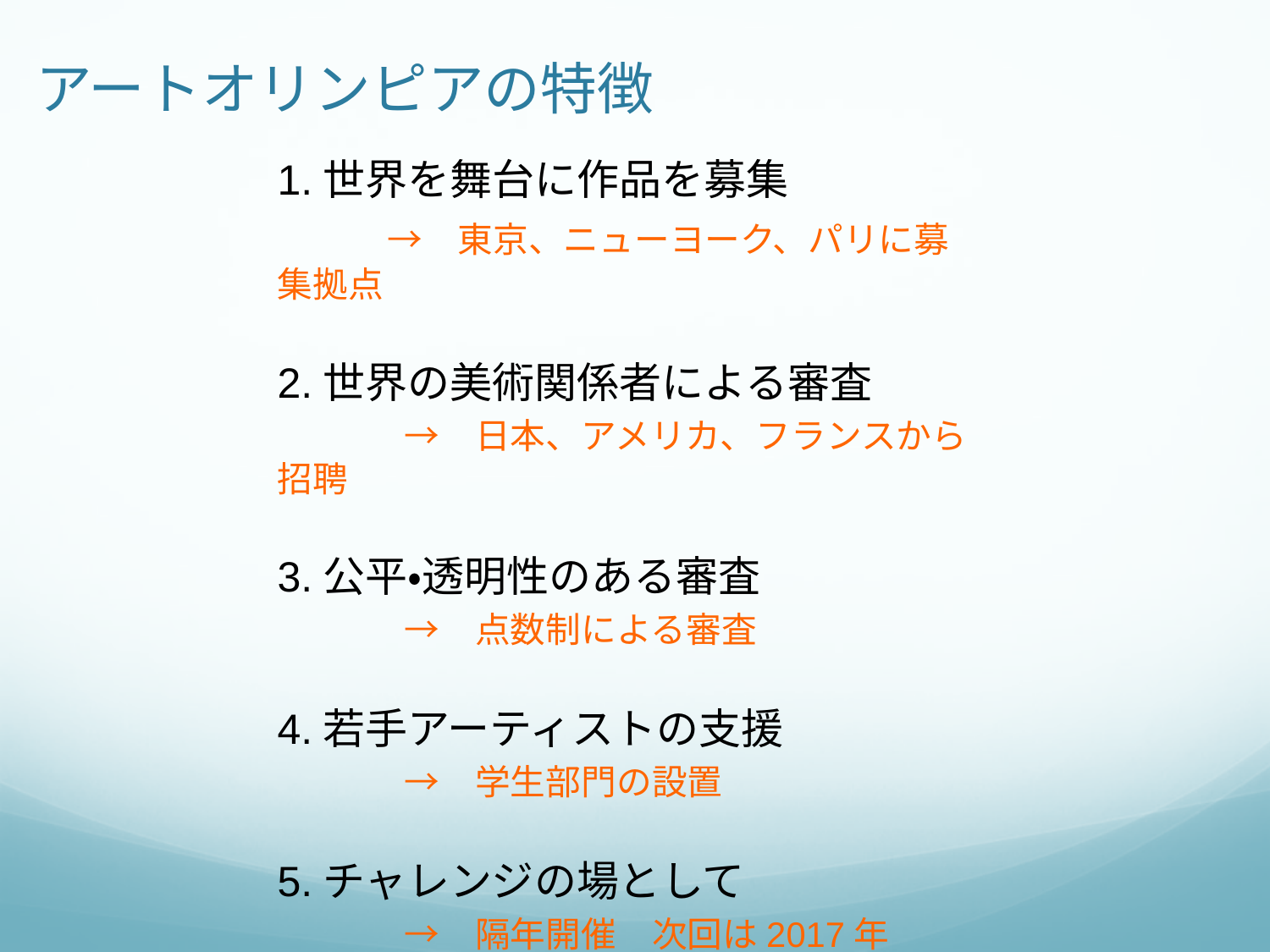

アートオリンピアの特徴

1.世界を舞台に作品を募集
　　 →　東京、ニューヨーク、パリに募集拠点

2.世界の美術関係者による審査
　　　→　日本、アメリカ、フランスから招聘

3.公平・透明性のある審査
　　　→　点数制による審査

4.若手アーティストの支援
　　　→　学生部門の設置

5.チャレンジの場として
　　　→　隔年開催　次回は2017年